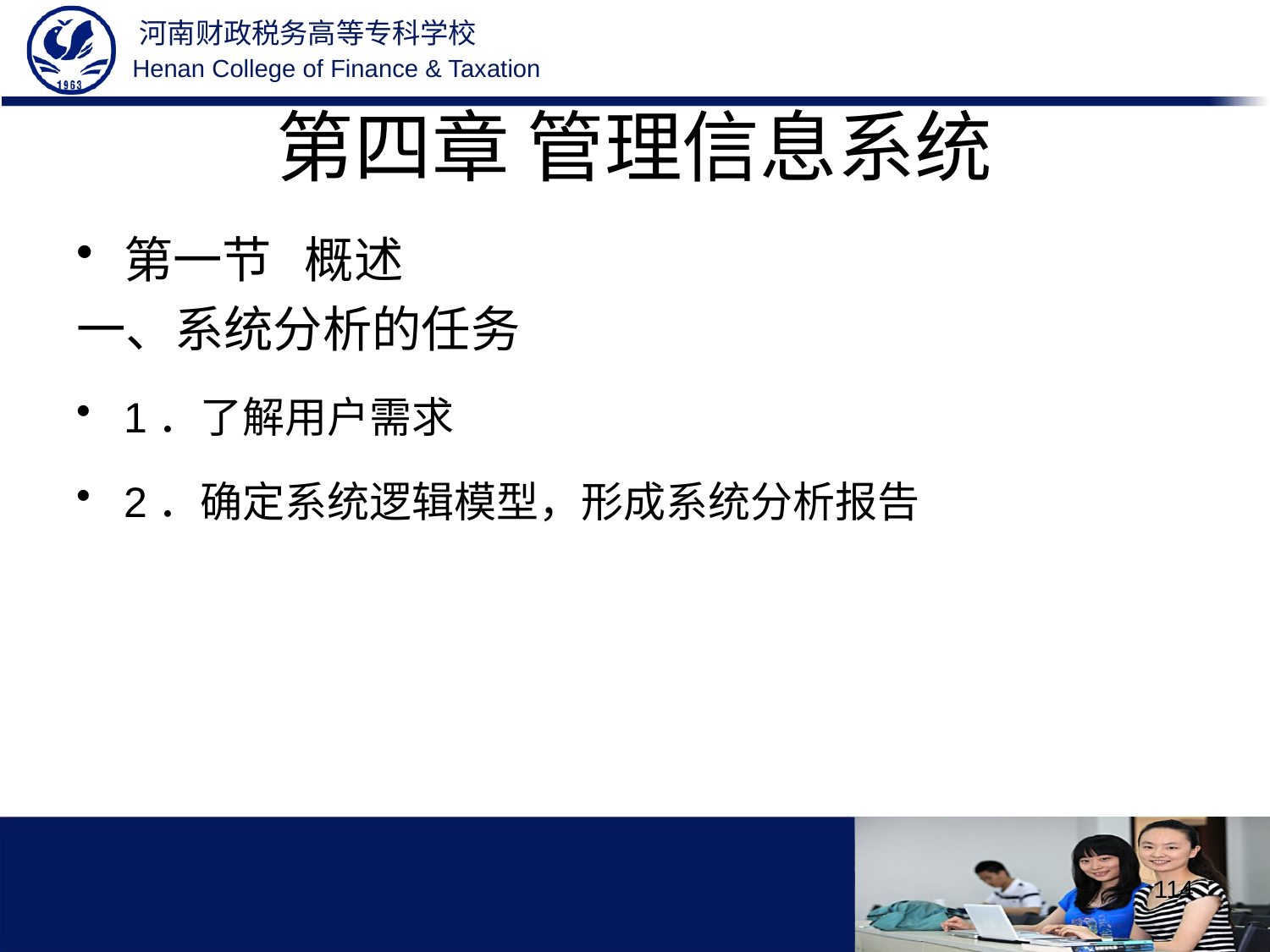

# 第四章 管理信息系统
第一节   概述
一、系统分析的任务
1．了解用户需求
2．确定系统逻辑模型，形成系统分析报告

114